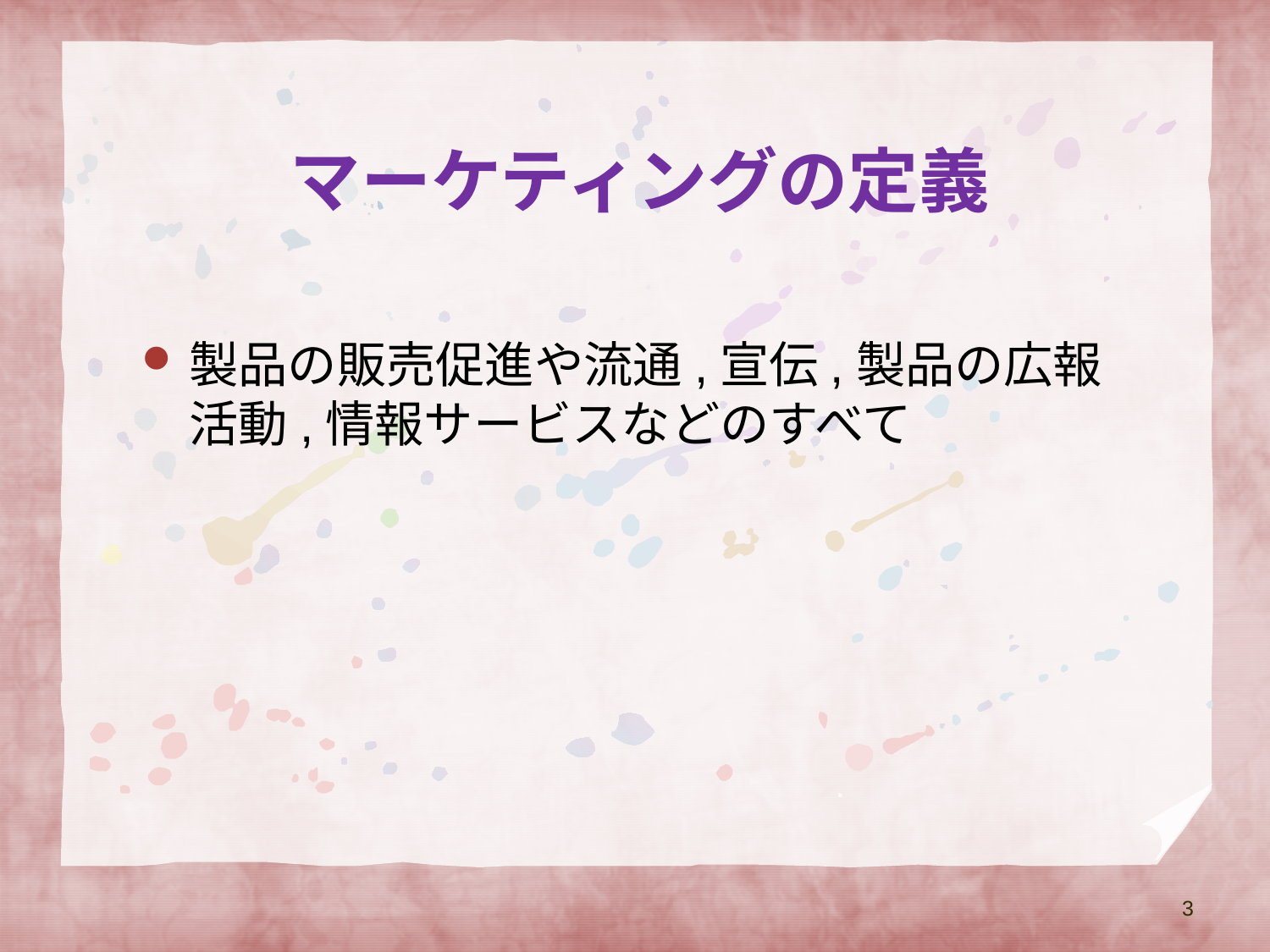

# マーケティングの定義
製品の販売促進や流通,宣伝,製品の広報活動,情報サービスなどのすべて
3